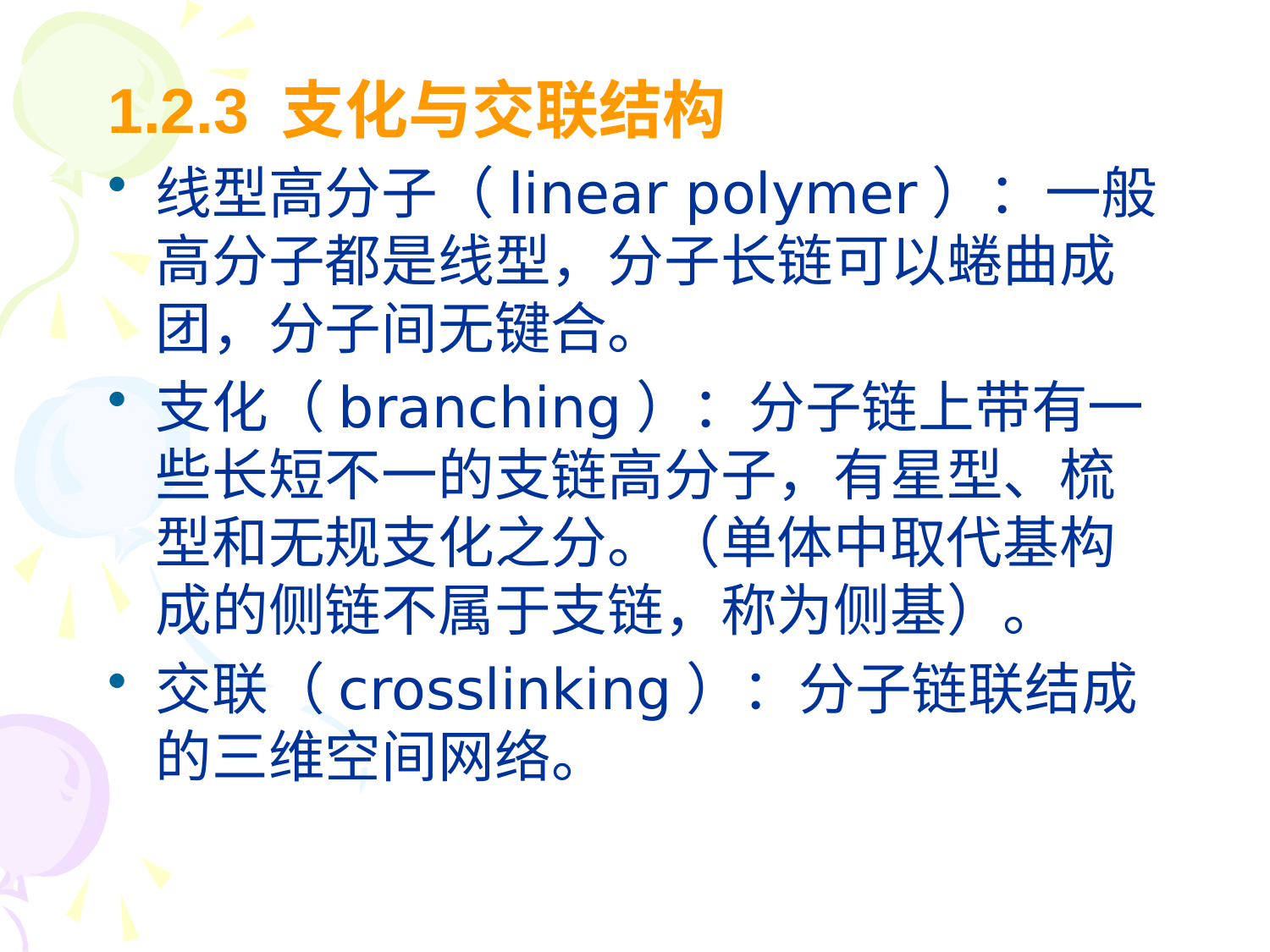

1.2.3 支化与交联结构
线型高分子（linear polymer）：一般高分子都是线型，分子长链可以蜷曲成团，分子间无键合。
支化（branching）：分子链上带有一些长短不一的支链高分子，有星型、梳型和无规支化之分。（单体中取代基构成的侧链不属于支链，称为侧基）。
交联（crosslinking）：分子链联结成的三维空间网络。